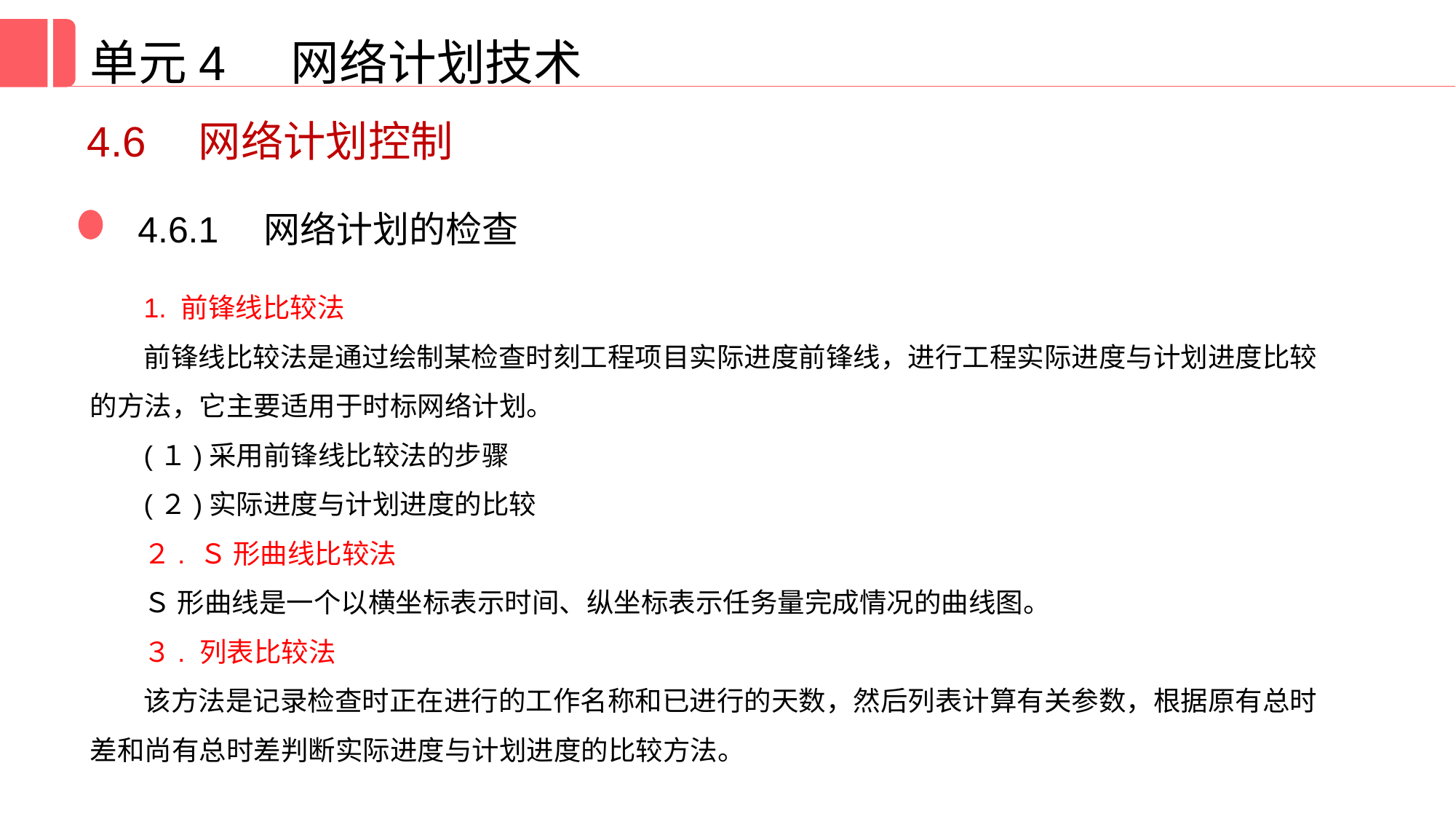

单元4    网络计划技术

4.6　网络计划控制
4.6.1　网络计划的检查

1. 前锋线比较法
前锋线比较法是通过绘制某检查时刻工程项目实际进度前锋线，进行工程实际进度与计划进度比较的方法，它主要适用于时标网络计划。
(１)采用前锋线比较法的步骤
(２)实际进度与计划进度的比较
２. Ｓ 形曲线比较法
Ｓ 形曲线是一个以横坐标表示时间、纵坐标表示任务量完成情况的曲线图。
３. 列表比较法
该方法是记录检查时正在进行的工作名称和已进行的天数，然后列表计算有关参数，根据原有总时差和尚有总时差判断实际进度与计划进度的比较方法。